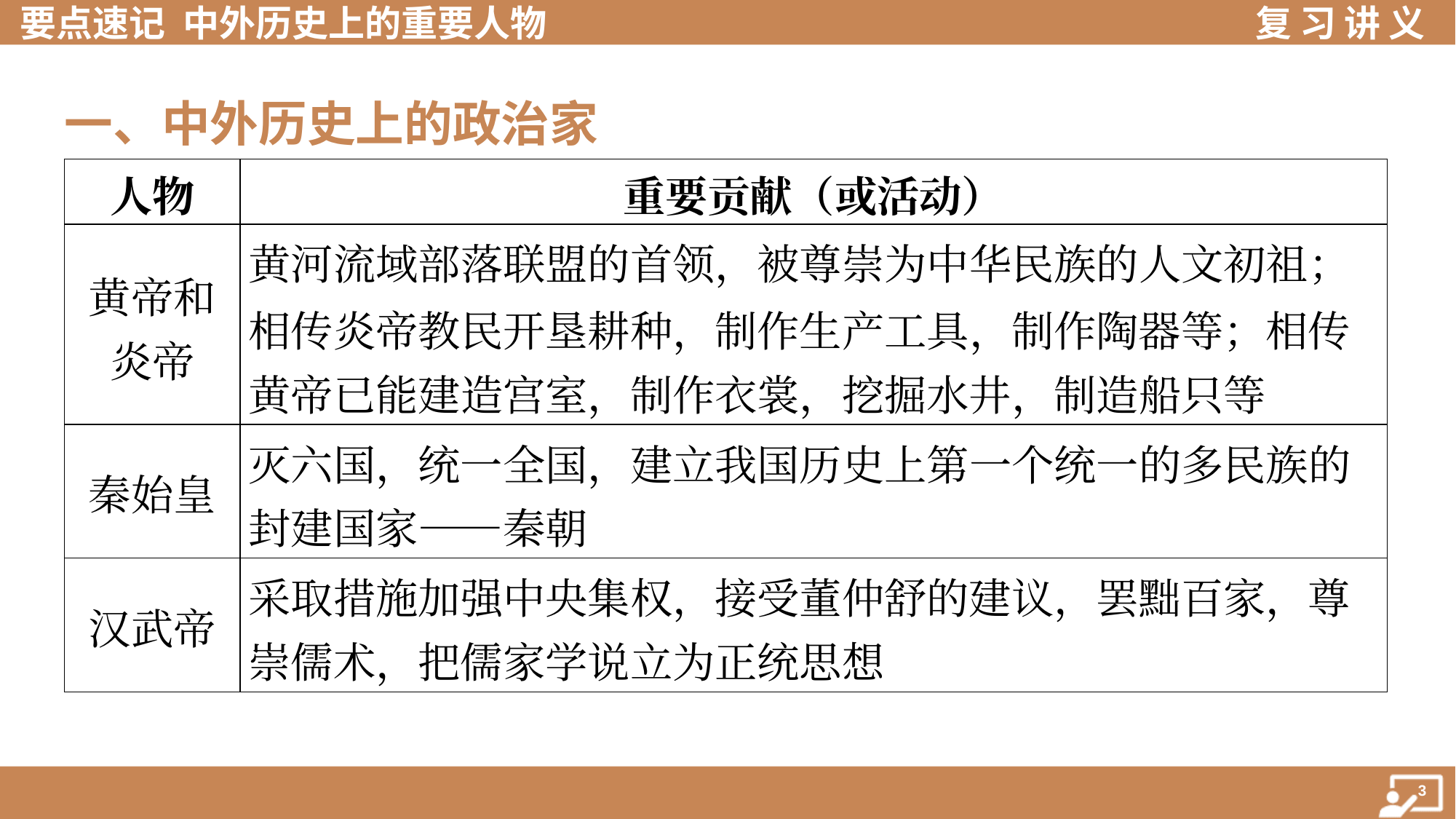

一、中外历史上的政治家
| 人物 | 重要贡献（或活动） |
| --- | --- |
| 黄帝和 炎帝 | 黄河流域部落联盟的首领，被尊崇为中华民族的人文初祖； 相传炎帝教民开垦耕种，制作生产工具，制作陶器等；相传 黄帝已能建造宫室，制作衣裳，挖掘水井，制造船只等 |
| 秦始皇 | 灭六国，统一全国，建立我国历史上第一个统一的多民族的 封建国家——秦朝 |
| 汉武帝 | 采取措施加强中央集权，接受董仲舒的建议，罢黜百家，尊 崇儒术，把儒家学说立为正统思想 |